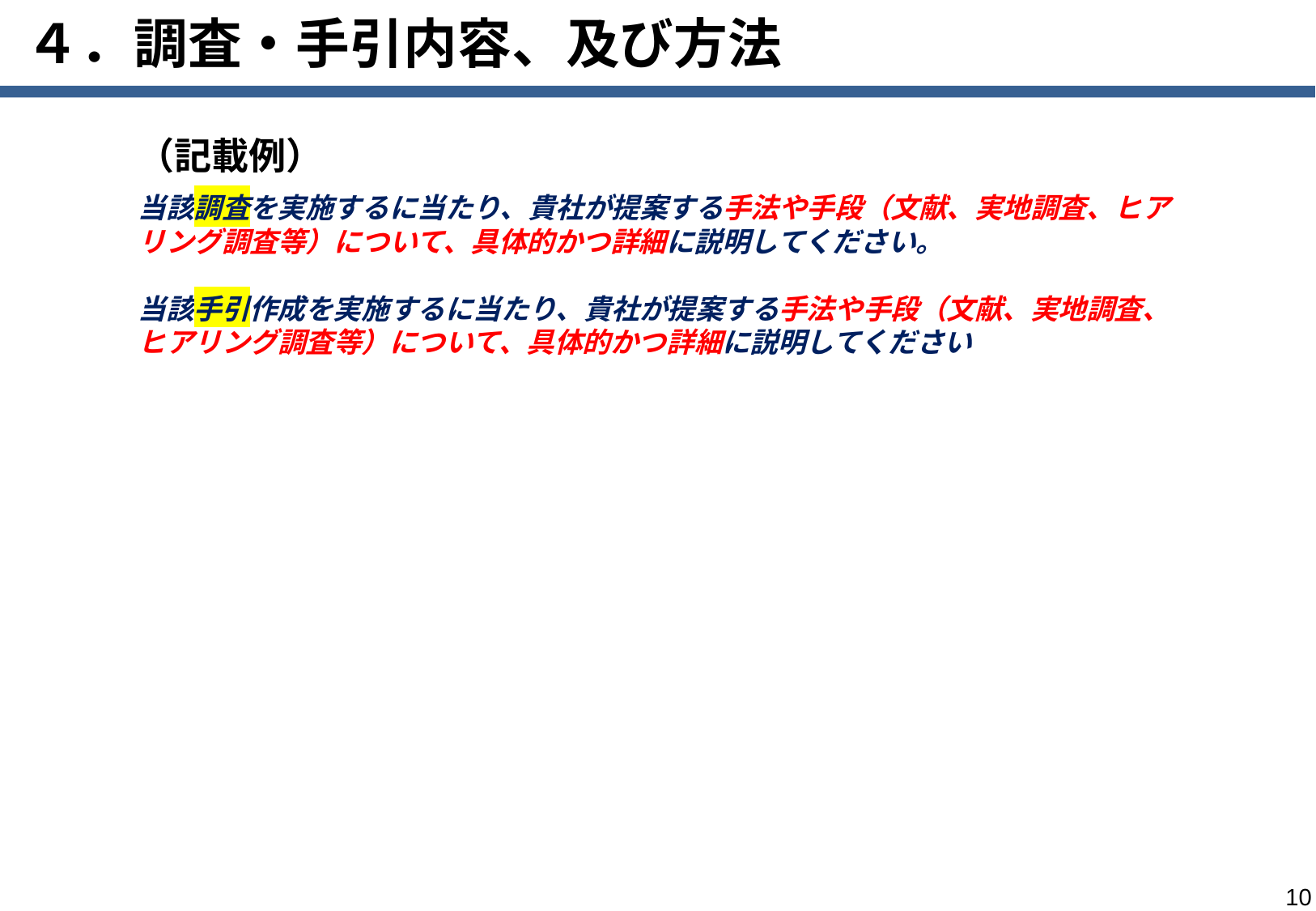

# ４．調査・手引内容、及び方法
（記載例）
当該調査を実施するに当たり、貴社が提案する手法や手段（文献、実地調査、ヒアリング調査等）について、具体的かつ詳細に説明してください。

当該手引作成を実施するに当たり、貴社が提案する手法や手段（文献、実地調査、ヒアリング調査等）について、具体的かつ詳細に説明してください

10